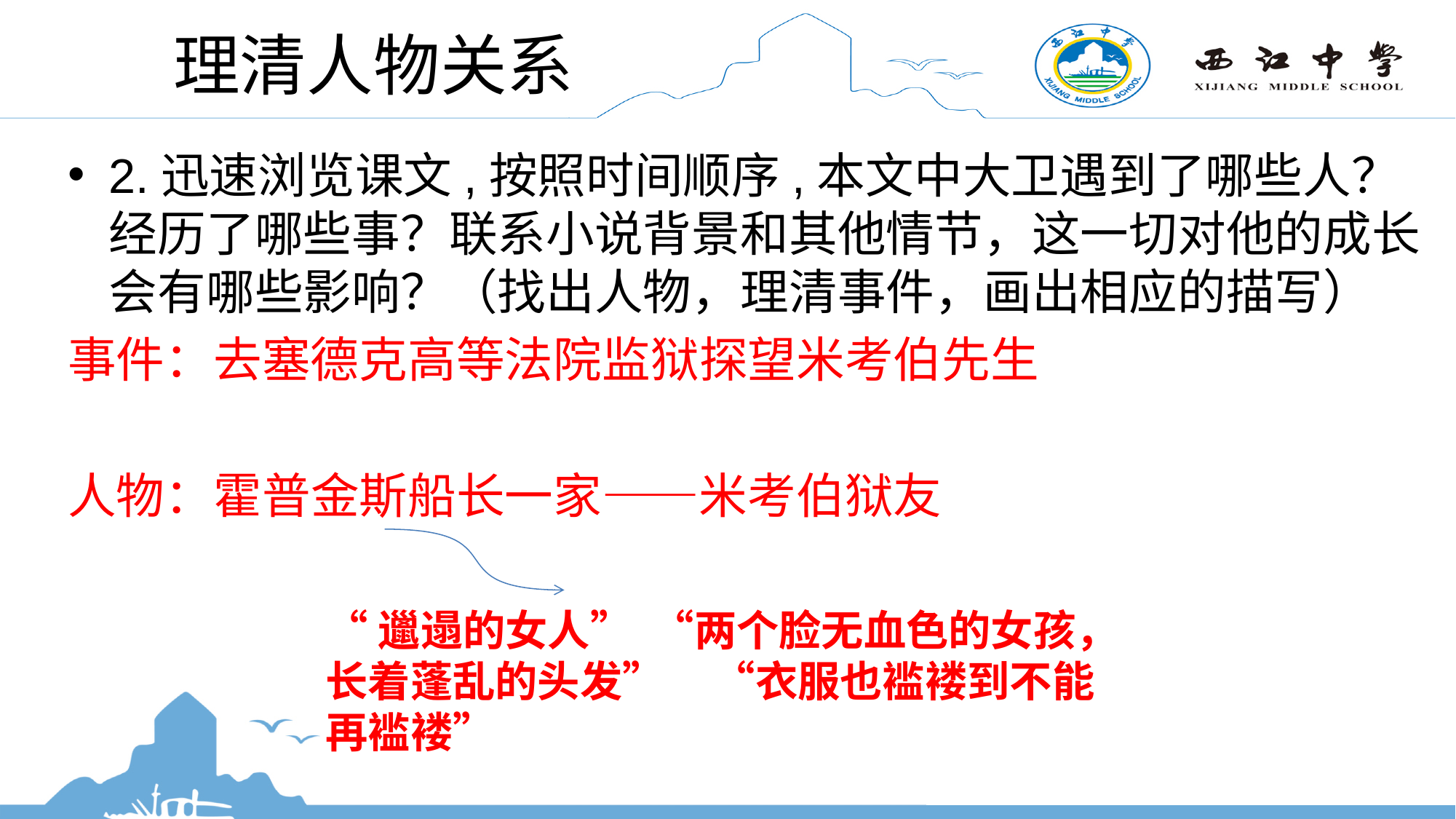

# 理清人物关系
2.迅速浏览课文,按照时间顺序,本文中大卫遇到了哪些人？经历了哪些事？联系小说背景和其他情节，这一切对他的成长会有哪些影响？（找出人物，理清事件，画出相应的描写）
事件：去塞德克高等法院监狱探望米考伯先生

人物：霍普金斯船长一家——米考伯狱友

“邋遢的女人”  “两个脸无血色的女孩，长着蓬乱的头发”     “衣服也褴褛到不能再褴褛”